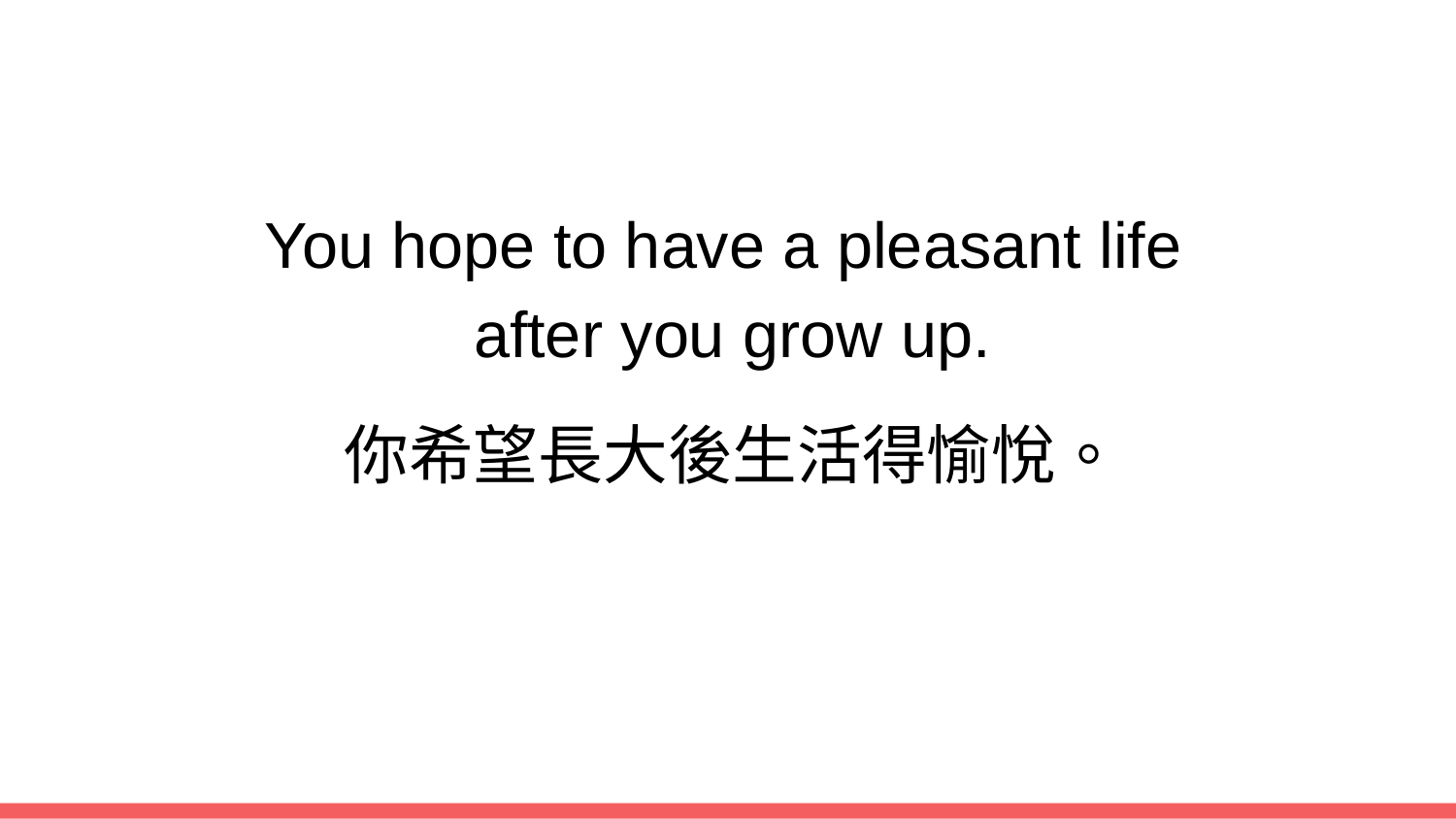

You hope to have a pleasant life
after you grow up.
你希望長大後生活得愉悅。